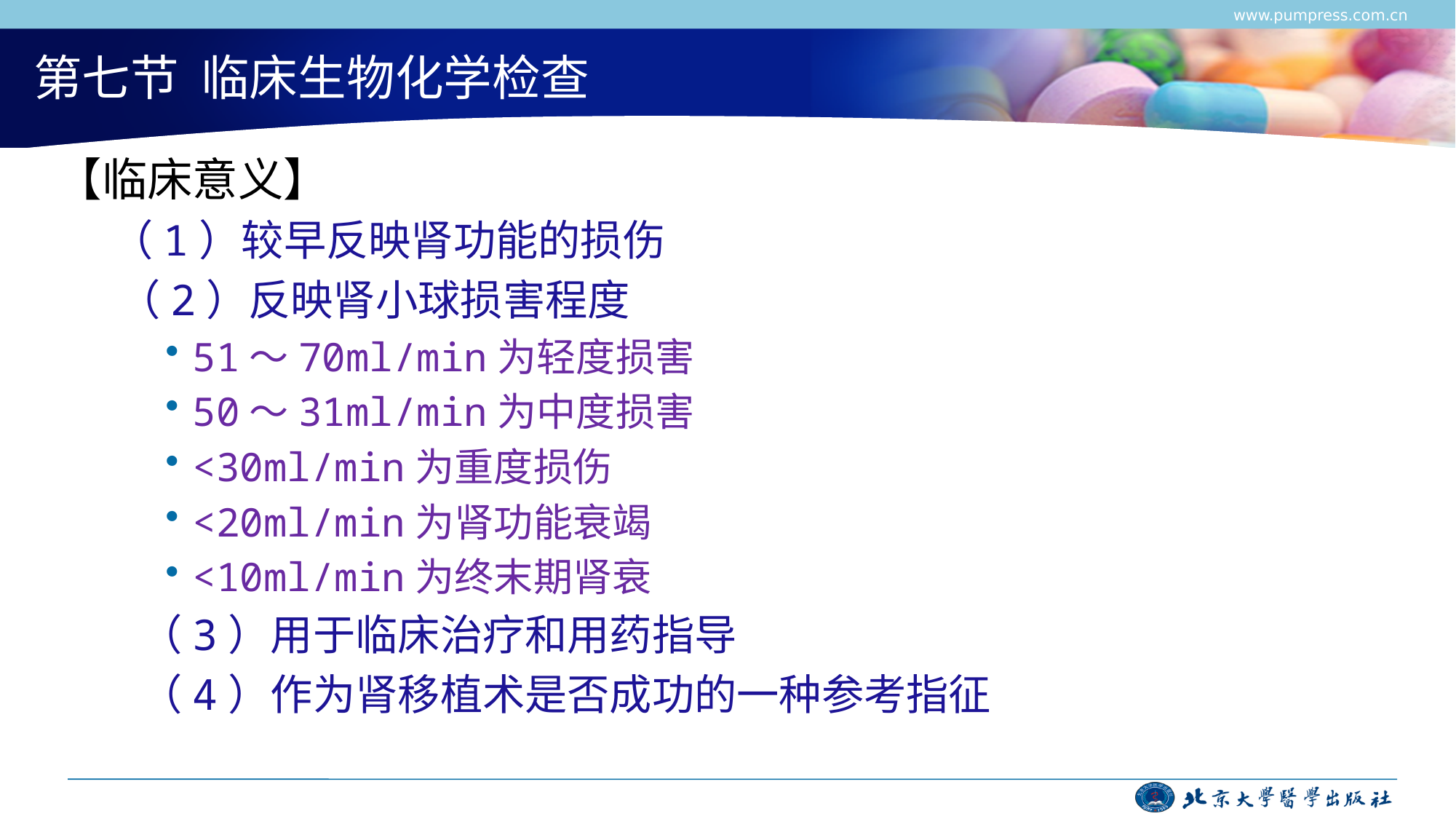

www.pumpress.com.cn
# 第七节  临床生物化学检查
【临床意义】
（1）较早反映肾功能的损伤
 （2）反映肾小球损害程度
51～70ml/min为轻度损害
50～31ml/min为中度损害
<30ml/min为重度损伤
<20ml/min为肾功能衰竭
<10ml/min为终末期肾衰
  （3）用于临床治疗和用药指导
  （4）作为肾移植术是否成功的一种参考指征